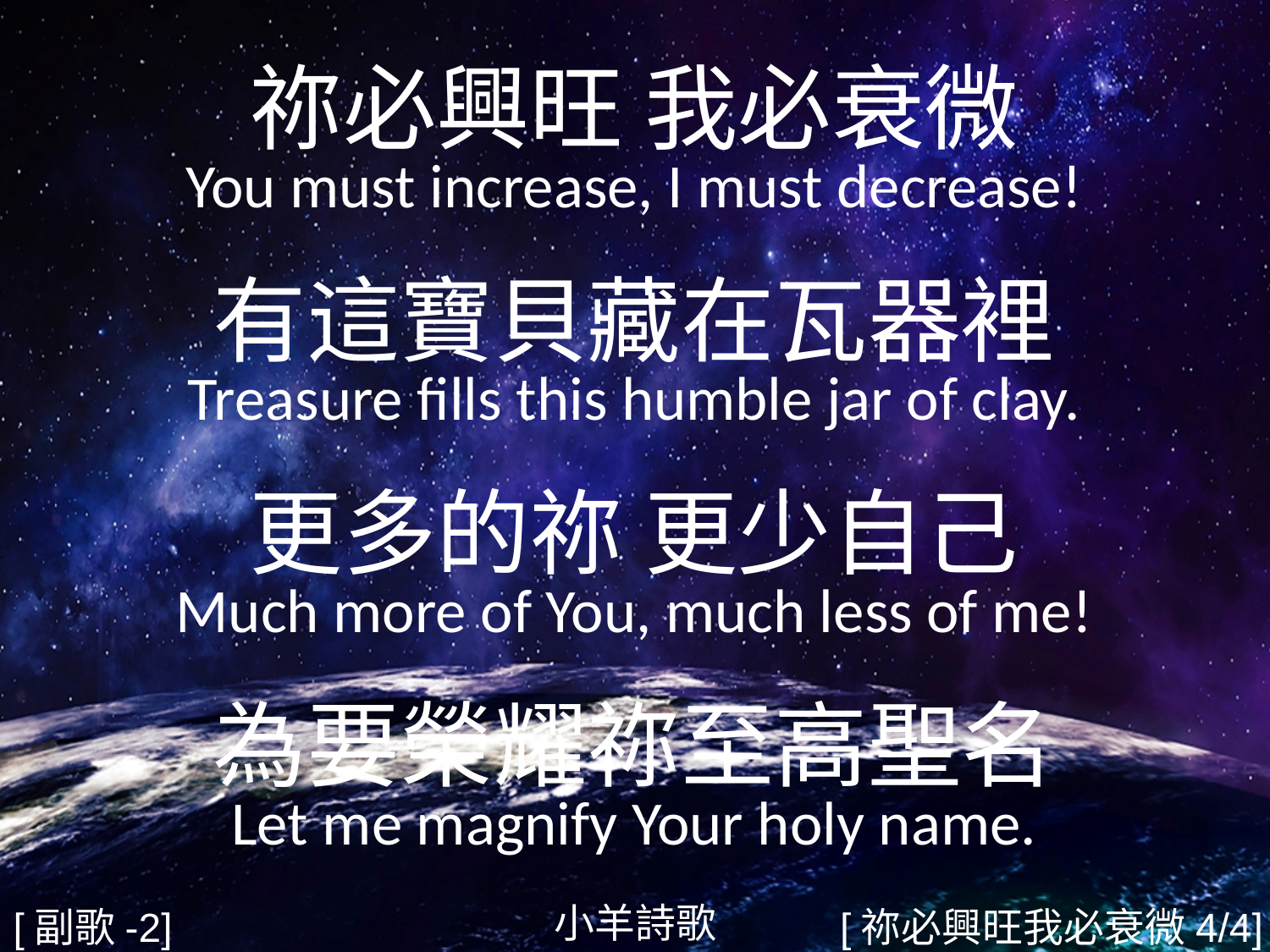

祢必興旺 我必衰微
You must increase, I must decrease!

有這寶貝藏在瓦器裡
Treasure fills this humble jar of clay.

更多的祢 更少自己
Much more of You, much less of me!

為要榮耀祢至高聖名
Let me magnify Your holy name.
#

小羊詩歌
[副歌-2]
[祢必興旺我必衰微4/4]